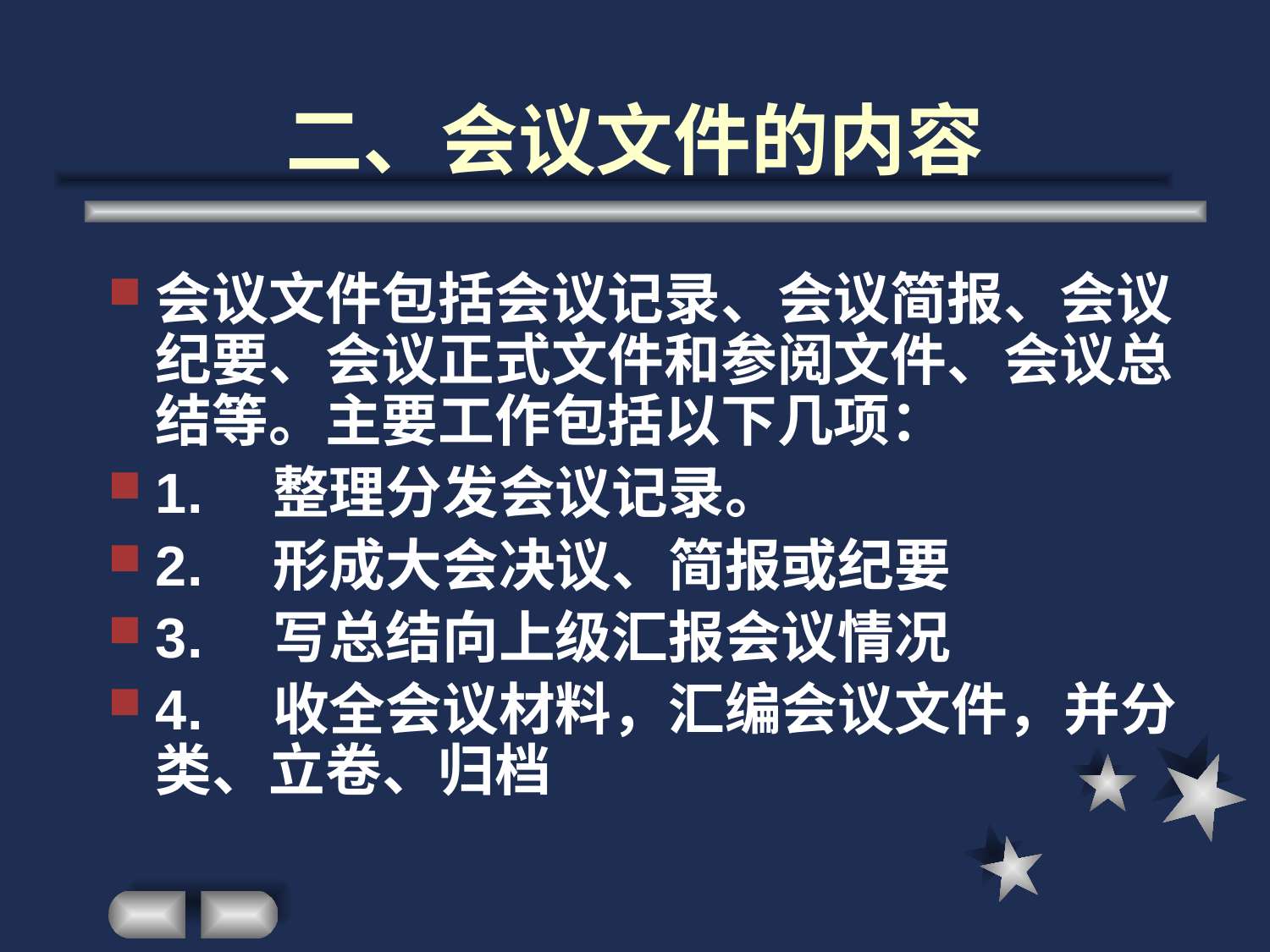

# 二、会议文件的内容
会议文件包括会议记录、会议简报、会议纪要、会议正式文件和参阅文件、会议总结等。主要工作包括以下几项：
1.　整理分发会议记录。
2.　形成大会决议、简报或纪要
3.　写总结向上级汇报会议情况
4.　收全会议材料，汇编会议文件，并分类、立卷、归档